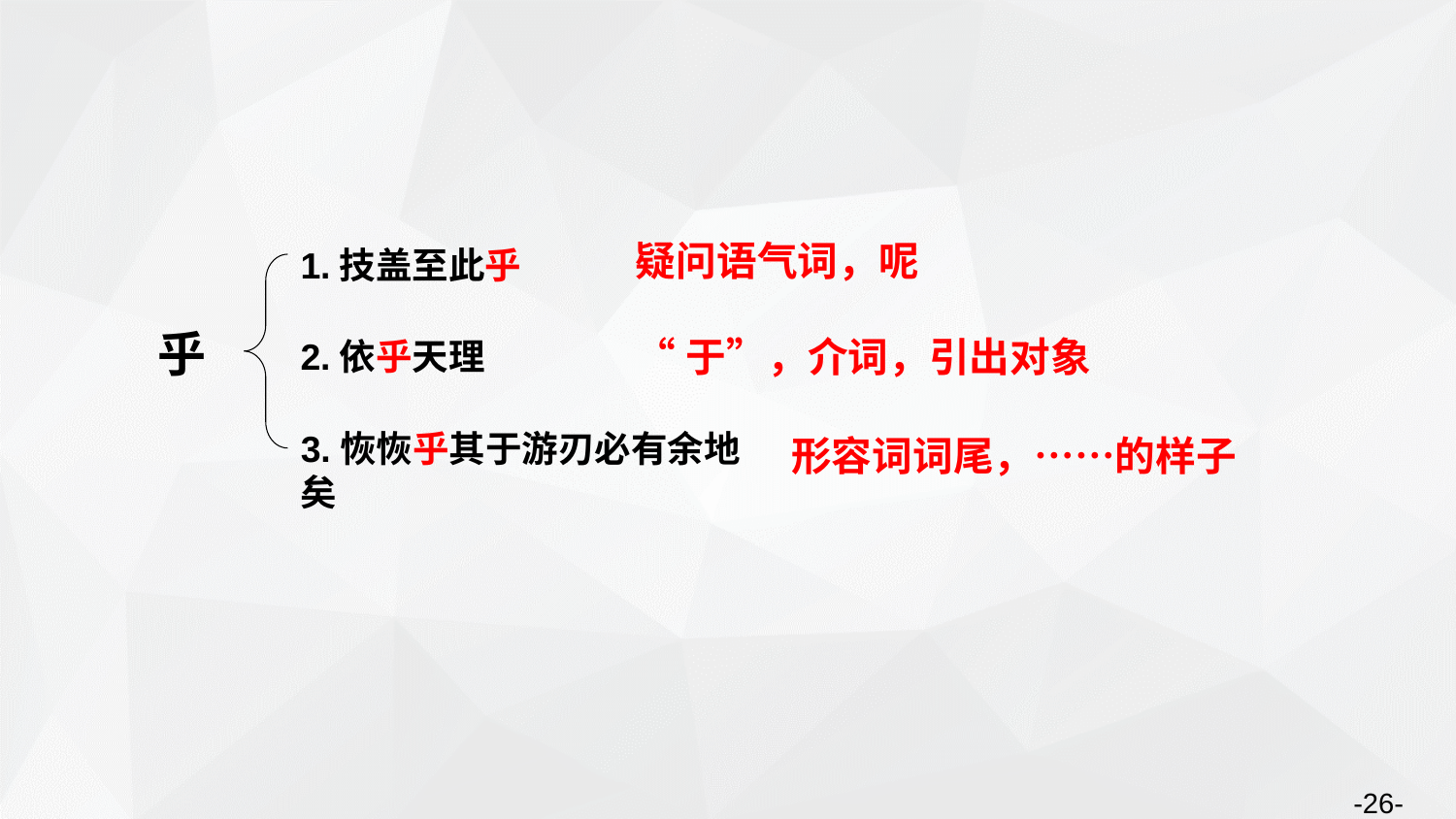

1.技盖至此乎
疑问语气词，呢

乎
“于”，介词，引出对象
2.依乎天理
形容词词尾，……的样子
3.恢恢乎其于游刃必有余地矣
-26-